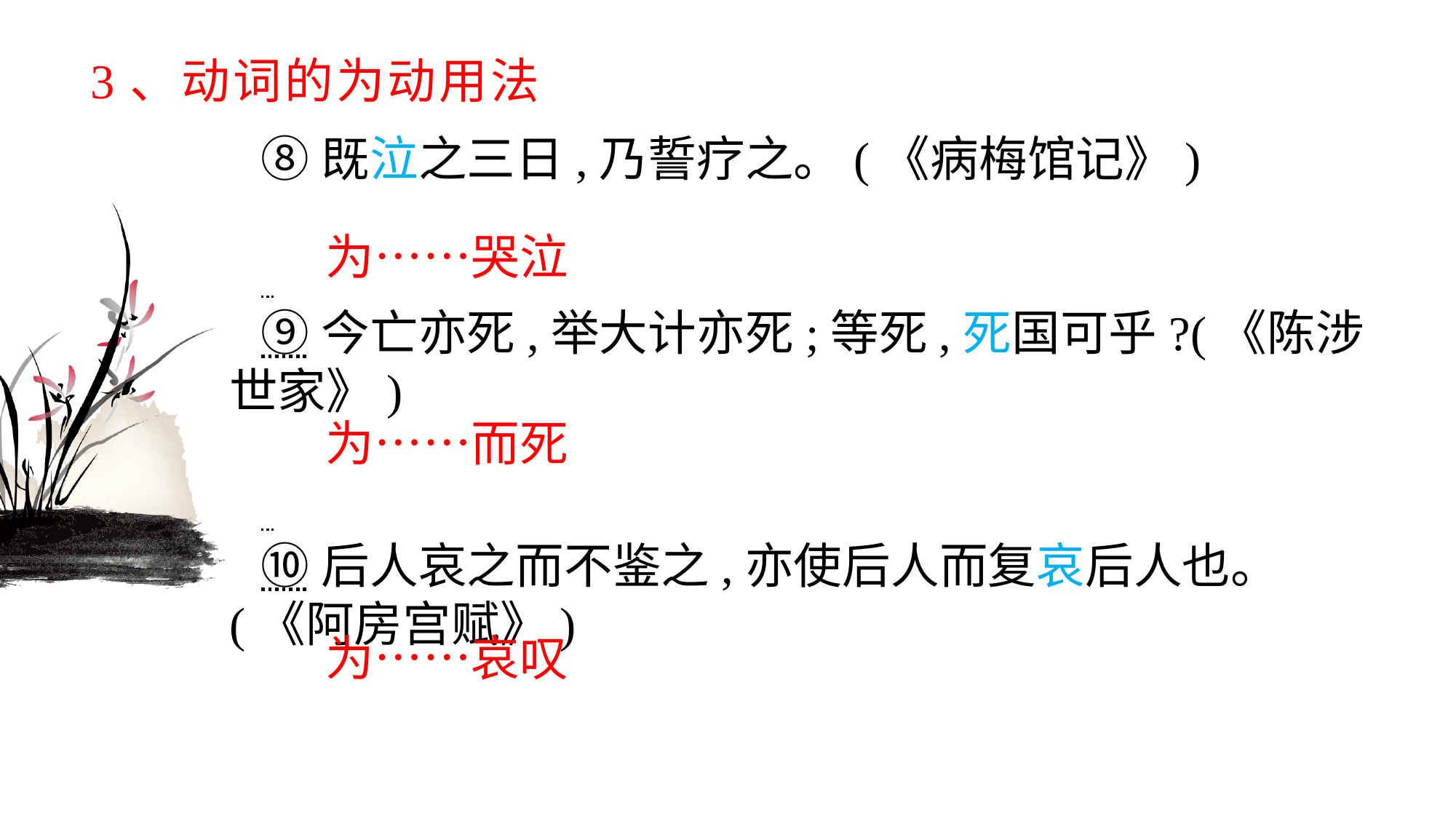

# 3、动词的为动用法
⑧既泣之三日,乃誓疗之。(《病梅馆记》)
 ⑨今亡亦死,举大计亦死;等死,死国可乎?(《陈涉世家》)
 ⑩后人哀之而不鉴之,亦使后人而复哀后人也。(《阿房宫赋》)
为……哭泣
为……而死
为……哀叹